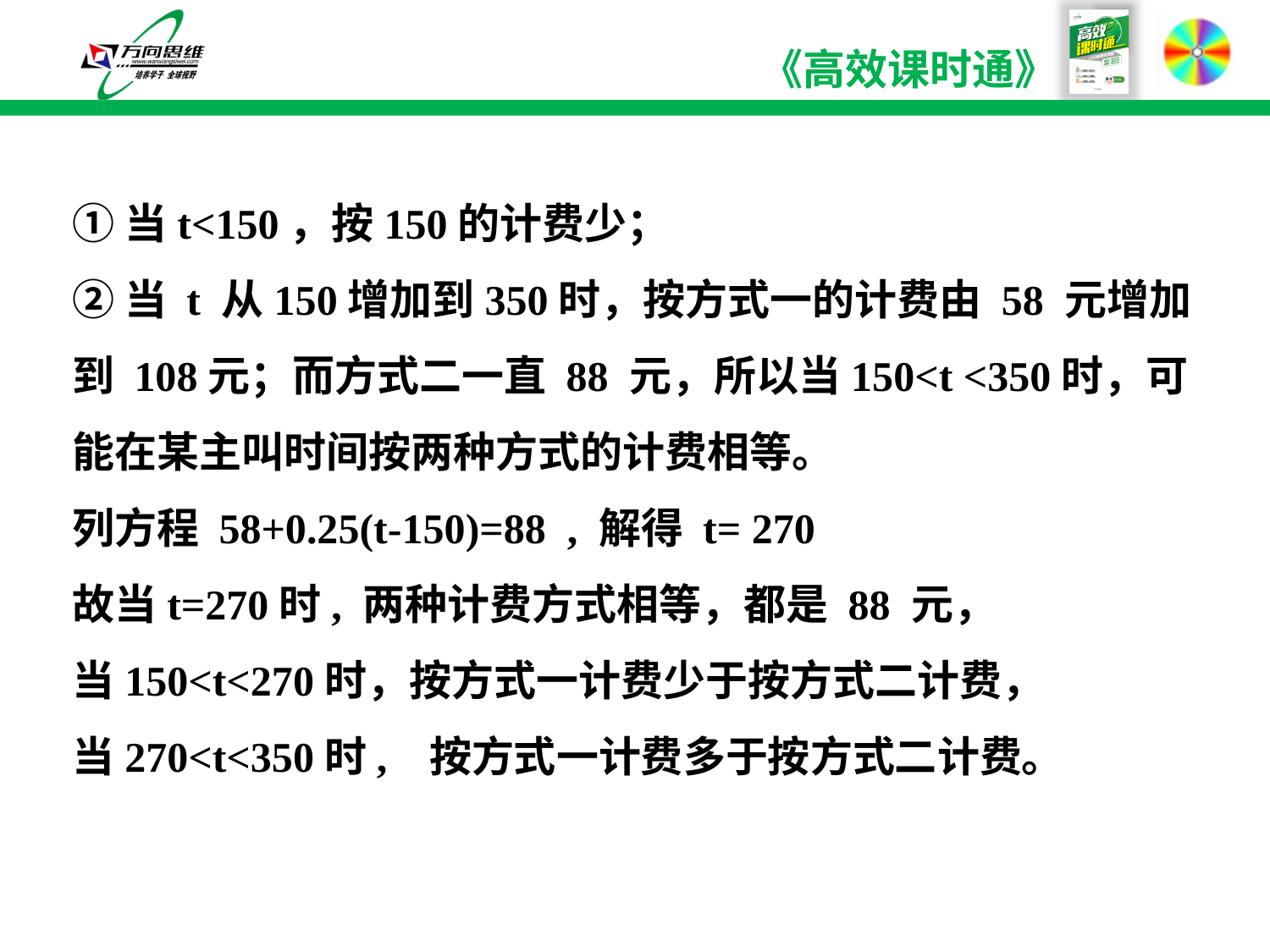

#
①当t<150，按150的计费少；
②当 t 从150增加到350时，按方式一的计费由 58 元增加到 108元；而方式二一直 88 元，所以当150<t <350时，可能在某主叫时间按两种方式的计费相等。
列方程 58+0.25(t-150)=88  , 解得 t= 270
故当t=270时, 两种计费方式相等，都是 88 元，
当150<t<270时，按方式一计费少于按方式二计费，
当270<t<350时,   按方式一计费多于按方式二计费。